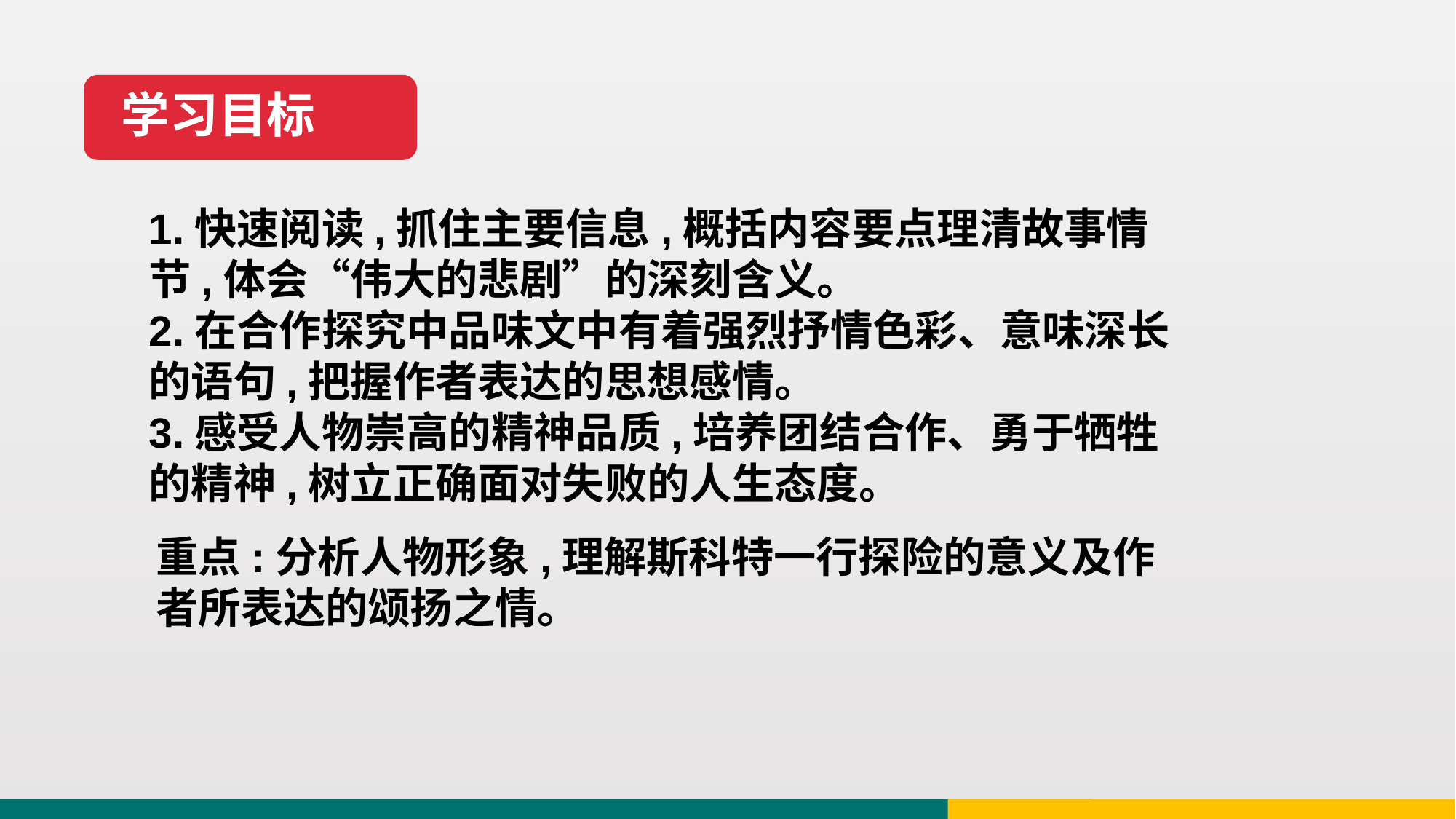

学习目标
1.快速阅读,抓住主要信息,概括内容要点理清故事情节,体会“伟大的悲剧”的深刻含义。
2.在合作探究中品味文中有着强烈抒情色彩、意味深长的语句,把握作者表达的思想感情。
3.感受人物崇高的精神品质,培养团结合作、勇于牺牲的精神,树立正确面对失败的人生态度。
重点:分析人物形象,理解斯科特一行探险的意义及作者所表达的颂扬之情。